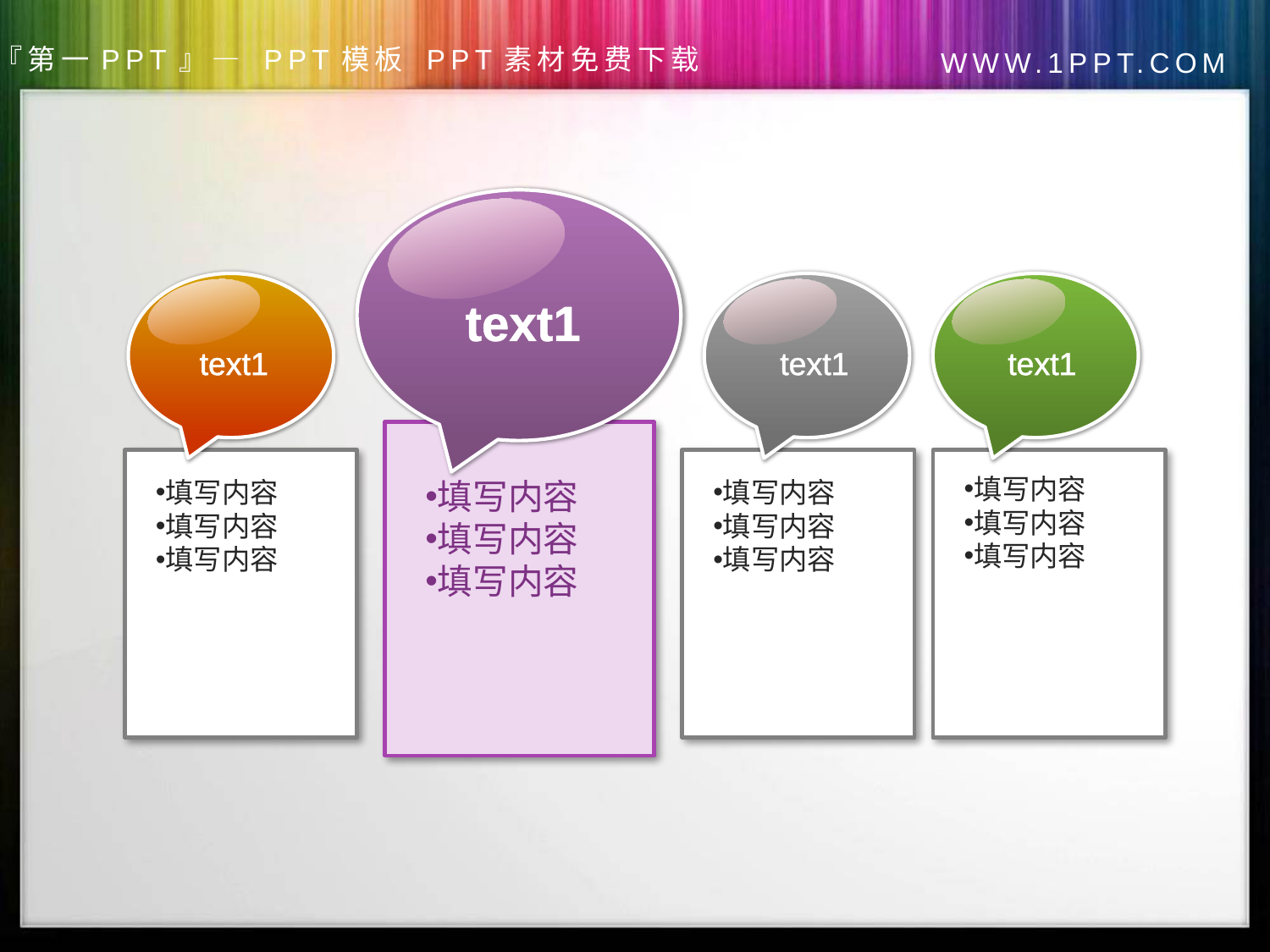

text1
text1
text1
text1

填写内容
填写内容
填写内容

填写内容
填写内容
填写内容

填写内容
填写内容
填写内容

填写内容
填写内容
填写内容